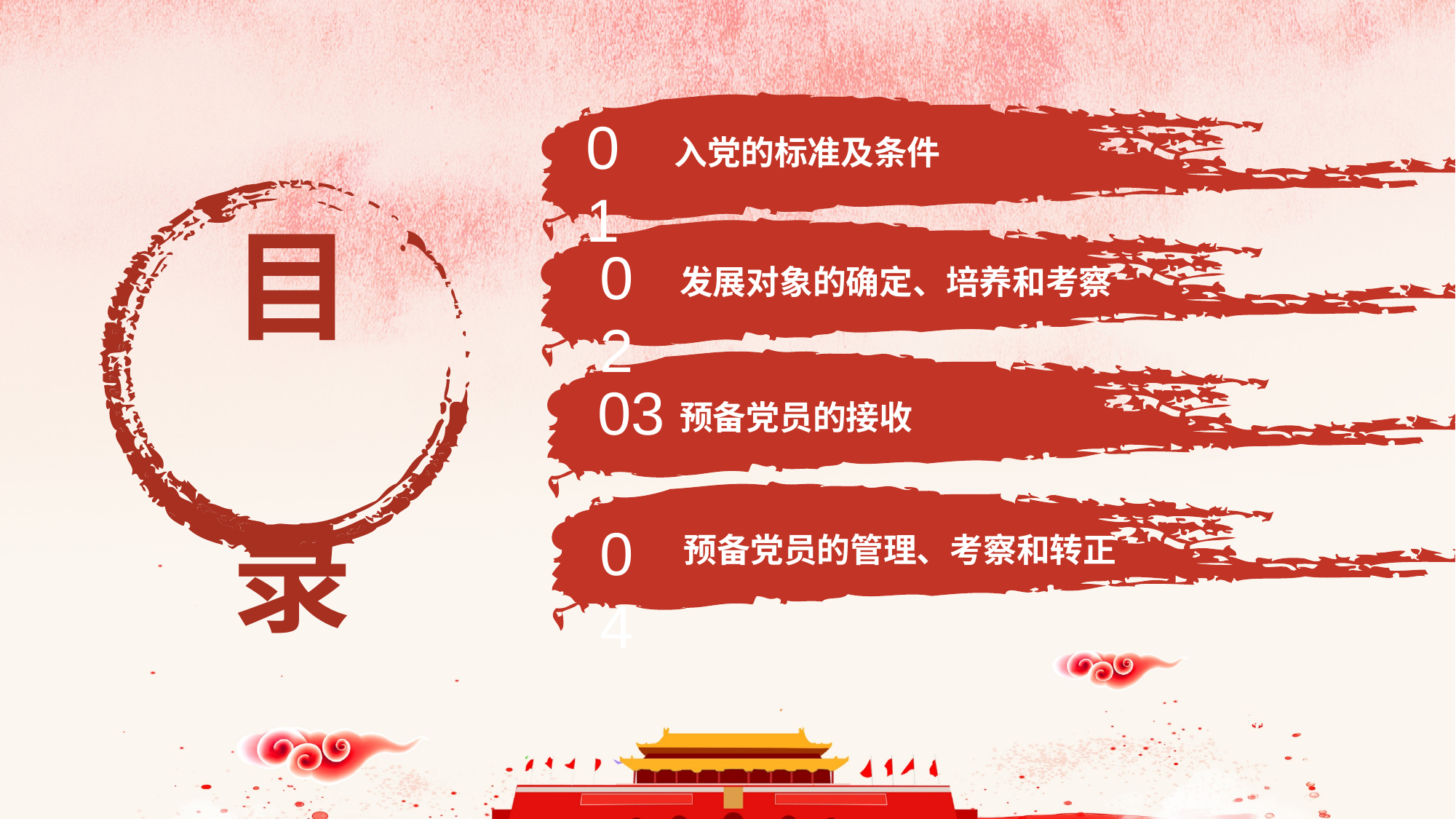

01
入党的标准及条件

目
录

02
发展对象的确定、培养和考察

03
预备党员的接收

04
预备党员的管理、考察和转正